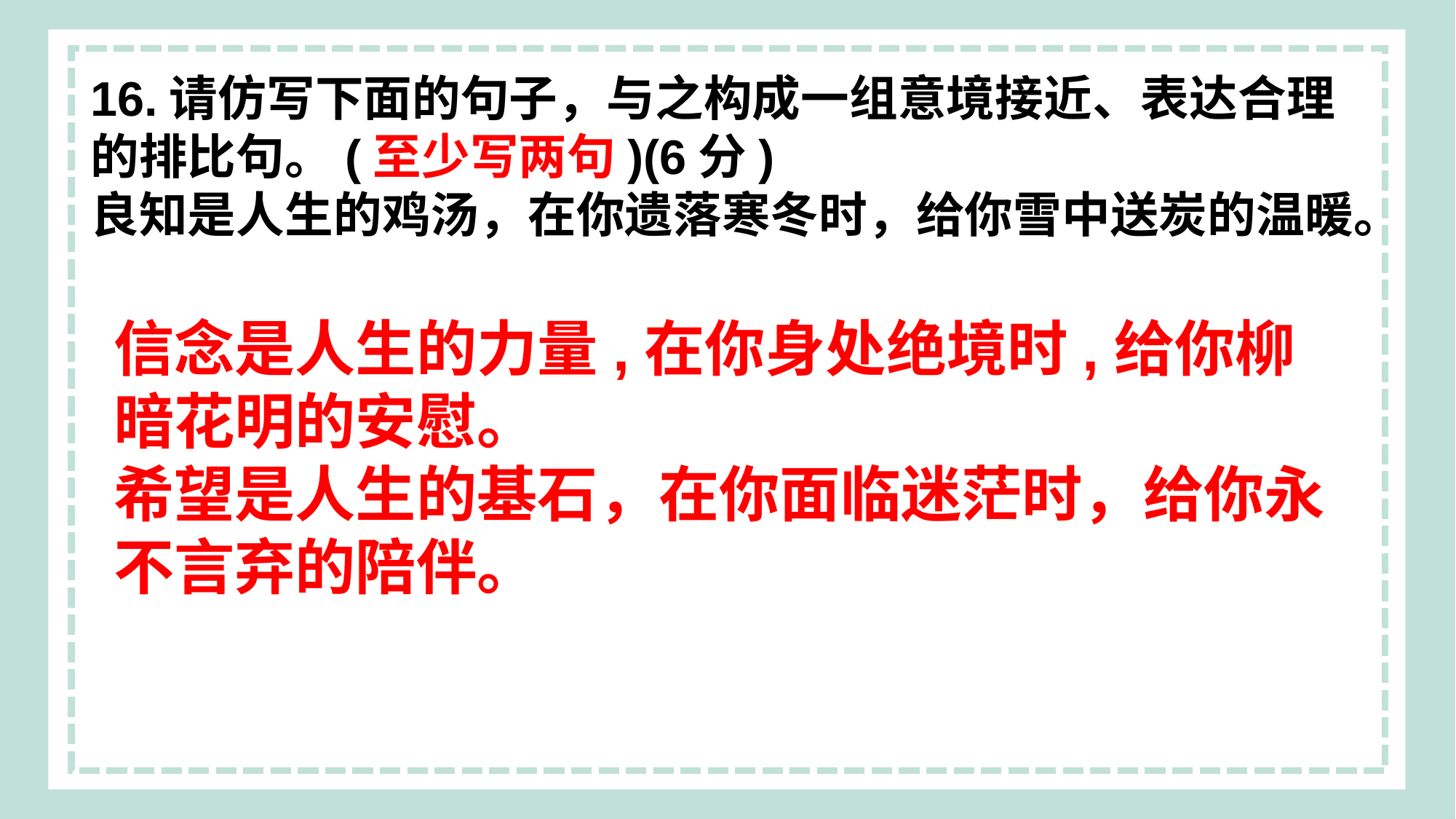

16.请仿写下面的句子，与之构成一组意境接近、表达合理的排比句。(至少写两句)(6分)
良知是人生的鸡汤，在你遗落寒冬时，给你雪中送炭的温暖。
信念是人生的力量,在你身处绝境时,给你柳暗花明的安慰。
希望是人生的基石，在你面临迷茫时，给你永不言弃的陪伴。